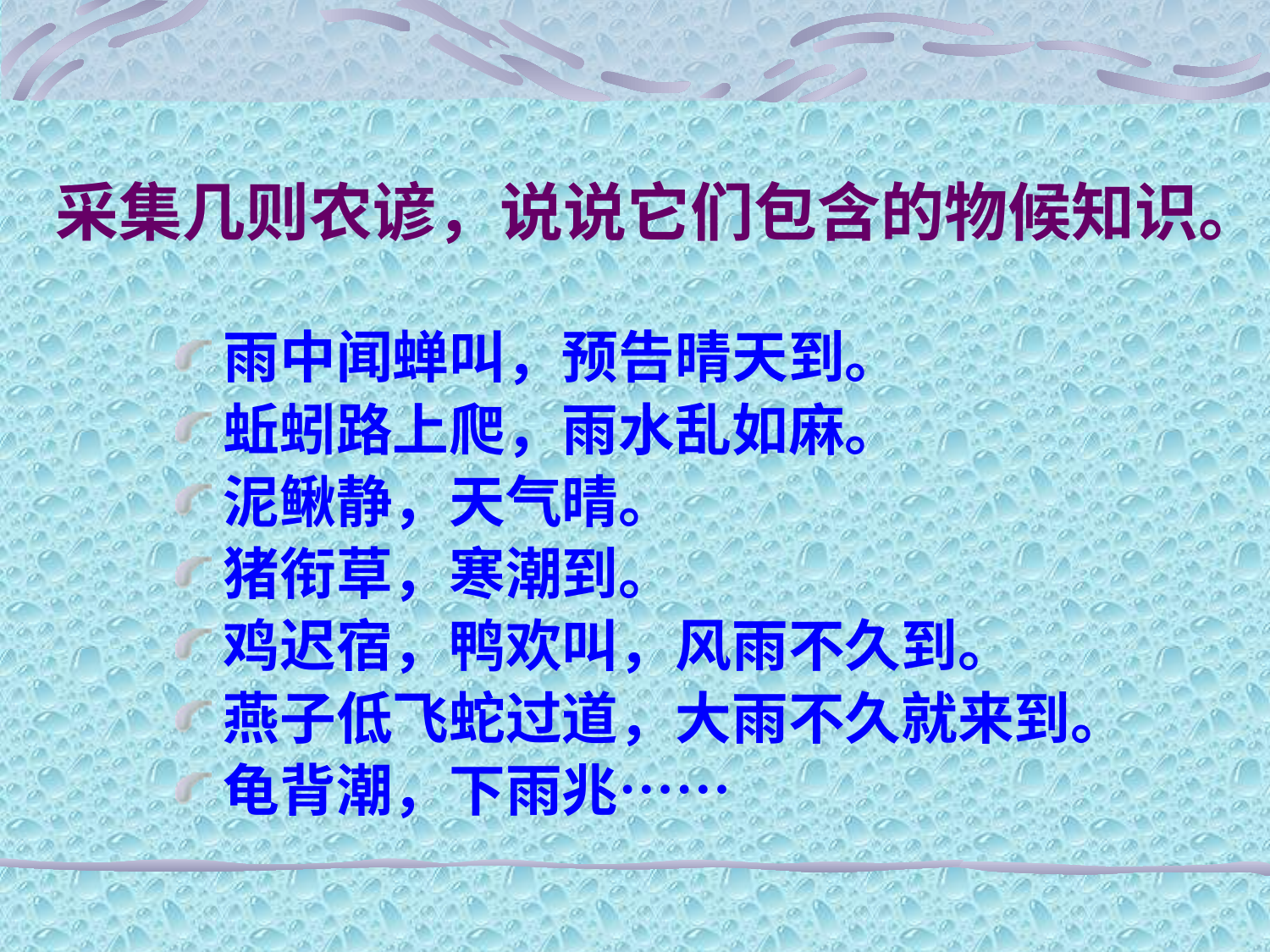

# 采集几则农谚，说说它们包含的物候知识。
雨中闻蝉叫，预告晴天到。
蚯蚓路上爬，雨水乱如麻。
泥鳅静，天气晴。
猪衔草，寒潮到。
鸡迟宿，鸭欢叫，风雨不久到。
燕子低飞蛇过道，大雨不久就来到。
龟背潮，下雨兆……